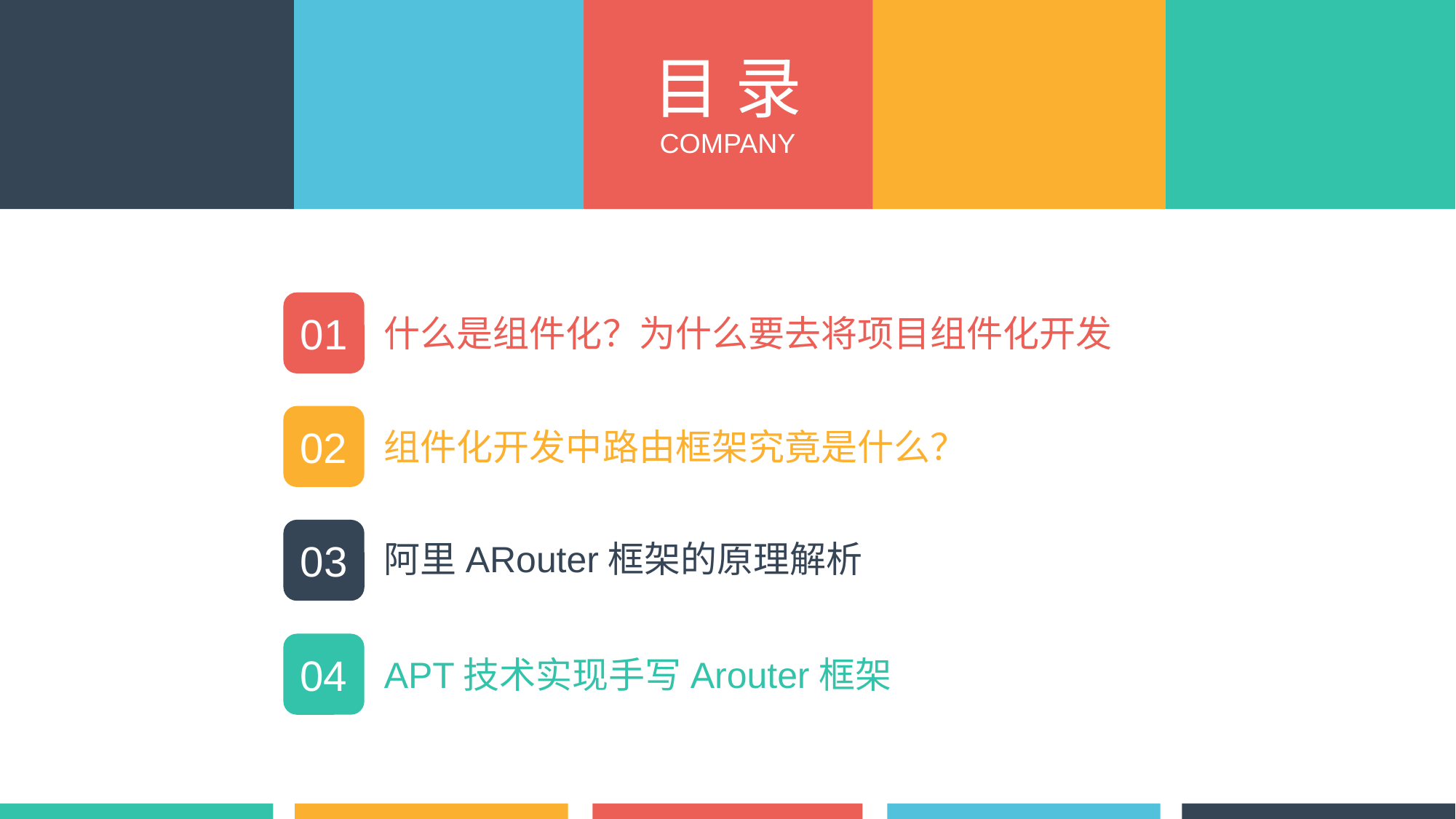

目 录
COMPANY
01
什么是组件化？为什么要去将项目组件化开发
02
组件化开发中路由框架究竟是什么？
03
阿里ARouter框架的原理解析
04
APT技术实现手写Arouter框架